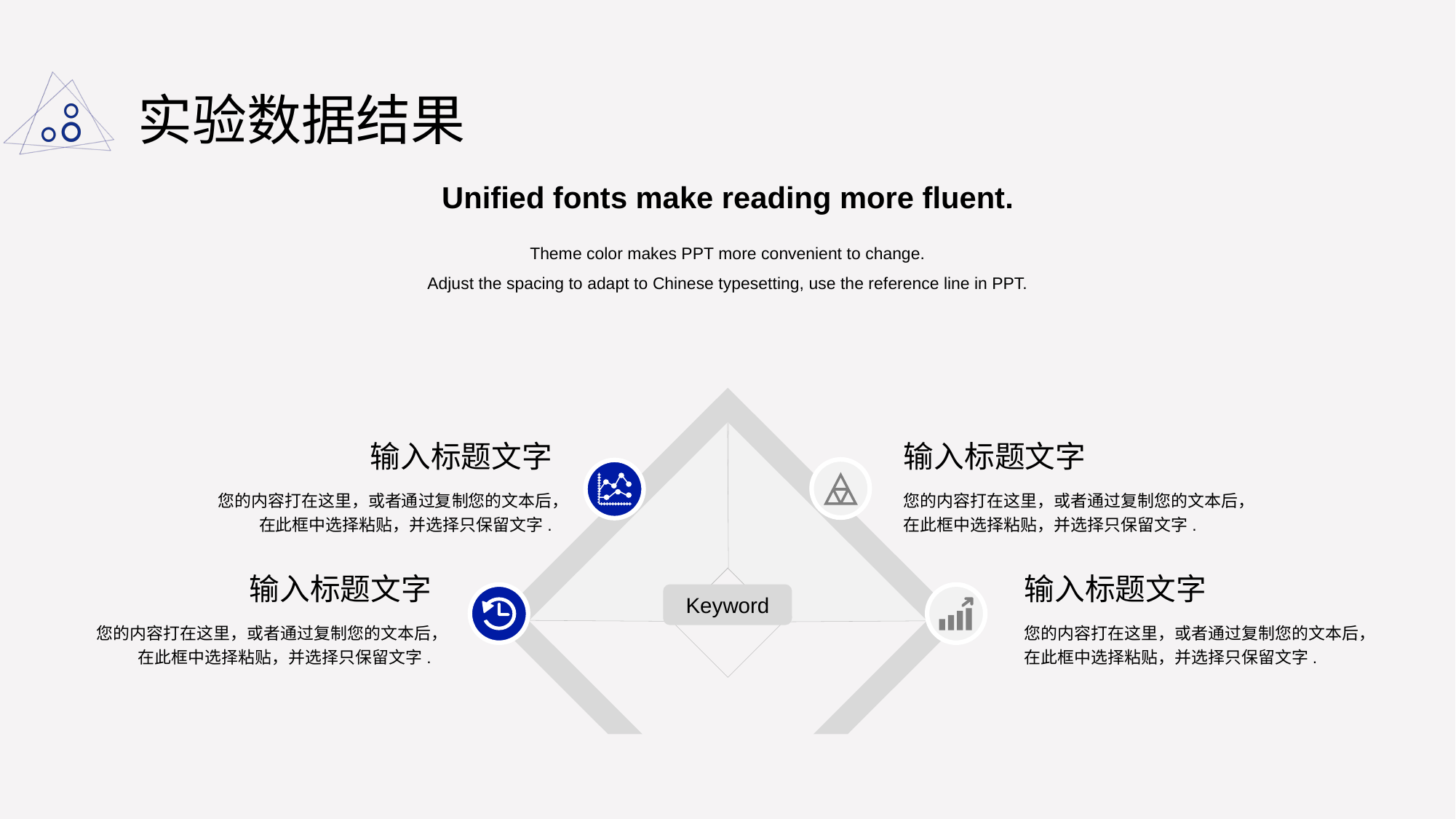

# 实验数据结果
Unified fonts make reading more fluent.
Theme color makes PPT more convenient to change.
Adjust the spacing to adapt to Chinese typesetting, use the reference line in PPT.

Keyword

输入标题文字
您的内容打在这里，或者通过复制您的文本后，在此框中选择粘贴，并选择只保留文字.
输入标题文字
您的内容打在这里，或者通过复制您的文本后，在此框中选择粘贴，并选择只保留文字.
输入标题文字
您的内容打在这里，或者通过复制您的文本后，在此框中选择粘贴，并选择只保留文字.
输入标题文字
您的内容打在这里，或者通过复制您的文本后，在此框中选择粘贴，并选择只保留文字.